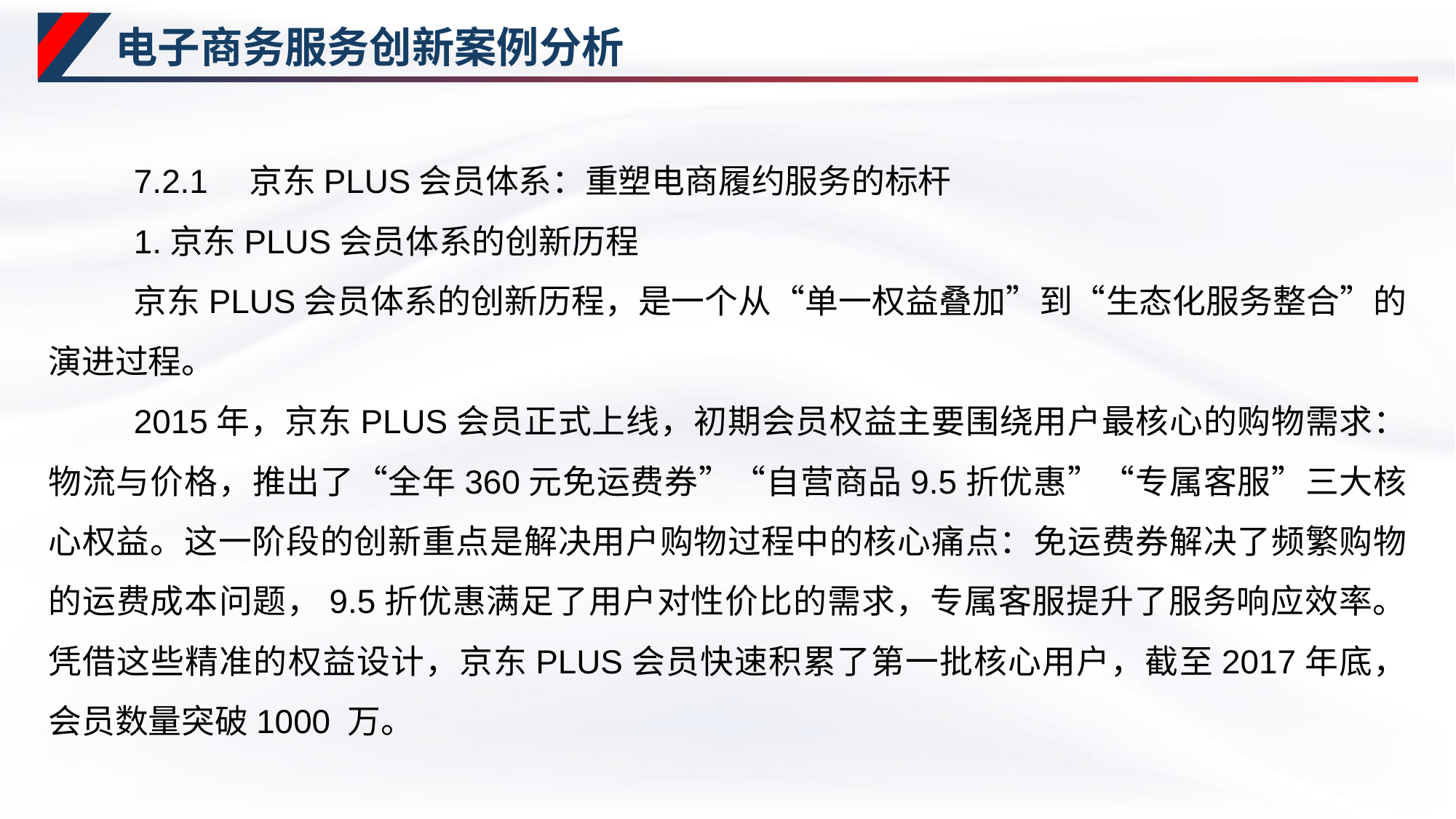

# 电子商务服务创新案例分析
7.2.1　京东PLUS会员体系：重塑电商履约服务的标杆
1.京东PLUS会员体系的创新历程
京东PLUS会员体系的创新历程，是一个从“单一权益叠加”到“生态化服务整合”的演进过程。
2015年，京东PLUS会员正式上线，初期会员权益主要围绕用户最核心的购物需求：物流与价格，推出了“全年360元免运费券”“自营商品9.5折优惠”“专属客服”三大核心权益。这一阶段的创新重点是解决用户购物过程中的核心痛点：免运费券解决了频繁购物的运费成本问题，9.5折优惠满足了用户对性价比的需求，专属客服提升了服务响应效率。凭借这些精准的权益设计，京东PLUS会员快速积累了第一批核心用户，截至2017年底，会员数量突破1000 万。